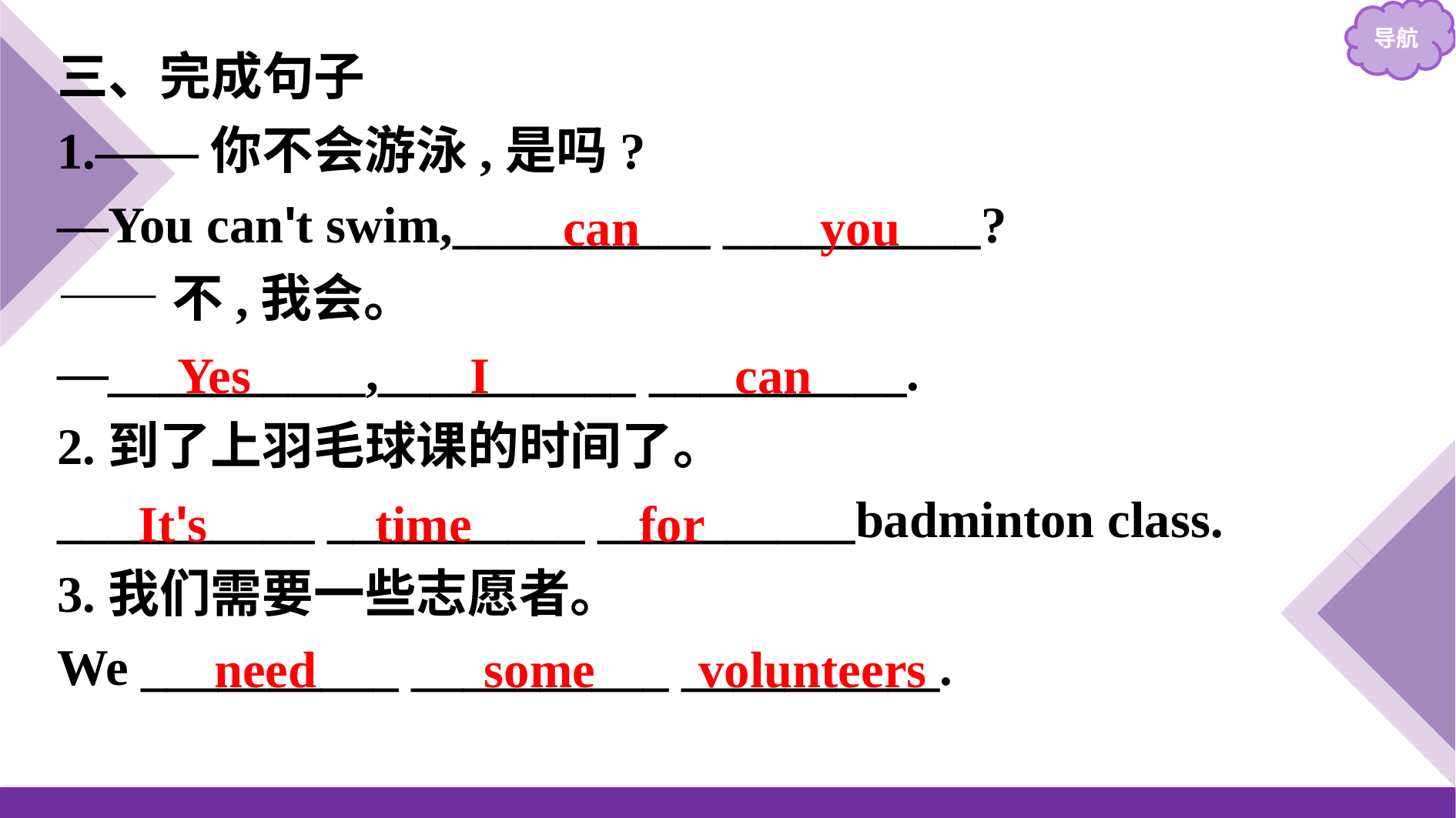

三、完成句子
1.——你不会游泳,是吗?
—You can't swim,__________ __________?
——不,我会。
—__________,__________ __________.
2.到了上羽毛球课的时间了。
__________ __________ __________badminton class.
3.我们需要一些志愿者。
We __________ __________ __________.
can              you
Yes                 I                   can
It's             time             for
need             some        volunteers